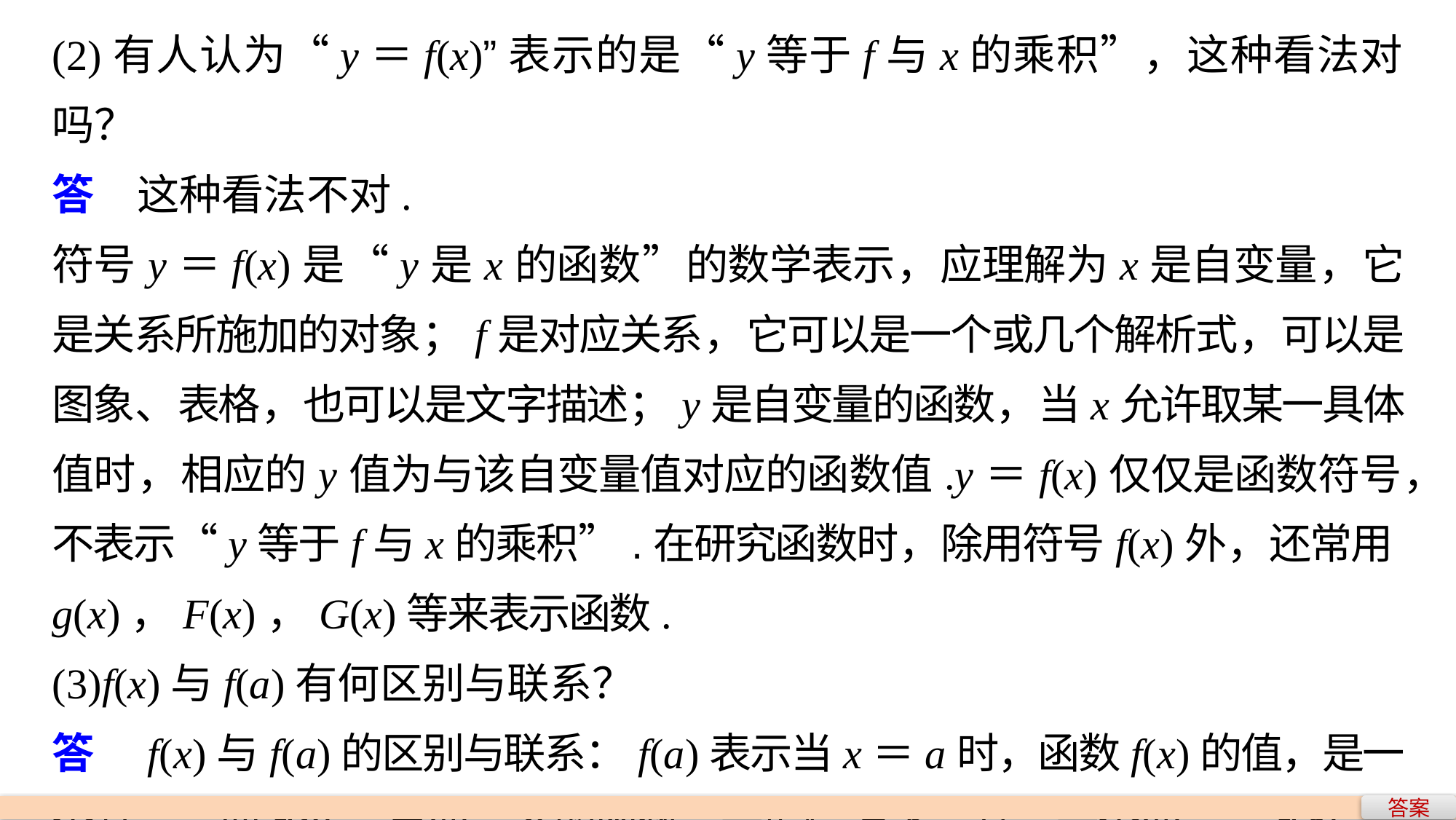

(2)有人认为“y＝f(x)”表示的是“y等于f与x的乘积”，这种看法对吗？
答　这种看法不对.
符号y＝f(x)是“y是x的函数”的数学表示，应理解为x是自变量，它是关系所施加的对象；f是对应关系，它可以是一个或几个解析式，可以是图象、表格，也可以是文字描述；y是自变量的函数，当x允许取某一具体值时，相应的y值为与该自变量值对应的函数值.y＝f(x)仅仅是函数符号，不表示“y等于f与x的乘积”.在研究函数时，除用符号f(x)外，还常用g(x)，F(x)，G(x)等来表示函数.
(3)f(x)与f(a)有何区别与联系？
答　f(x)与f(a)的区别与联系：f(a)表示当x＝a时，函数f(x)的值，是一个常量，而f(x)是自变量x的函数，一般情况下，它是一个变量，f(a)是f(x)的一个特殊值，如一次函数f(x)＝3x＋4，当x＝8时，f(8)＝3×8＋4＝28是一个常数.
答案